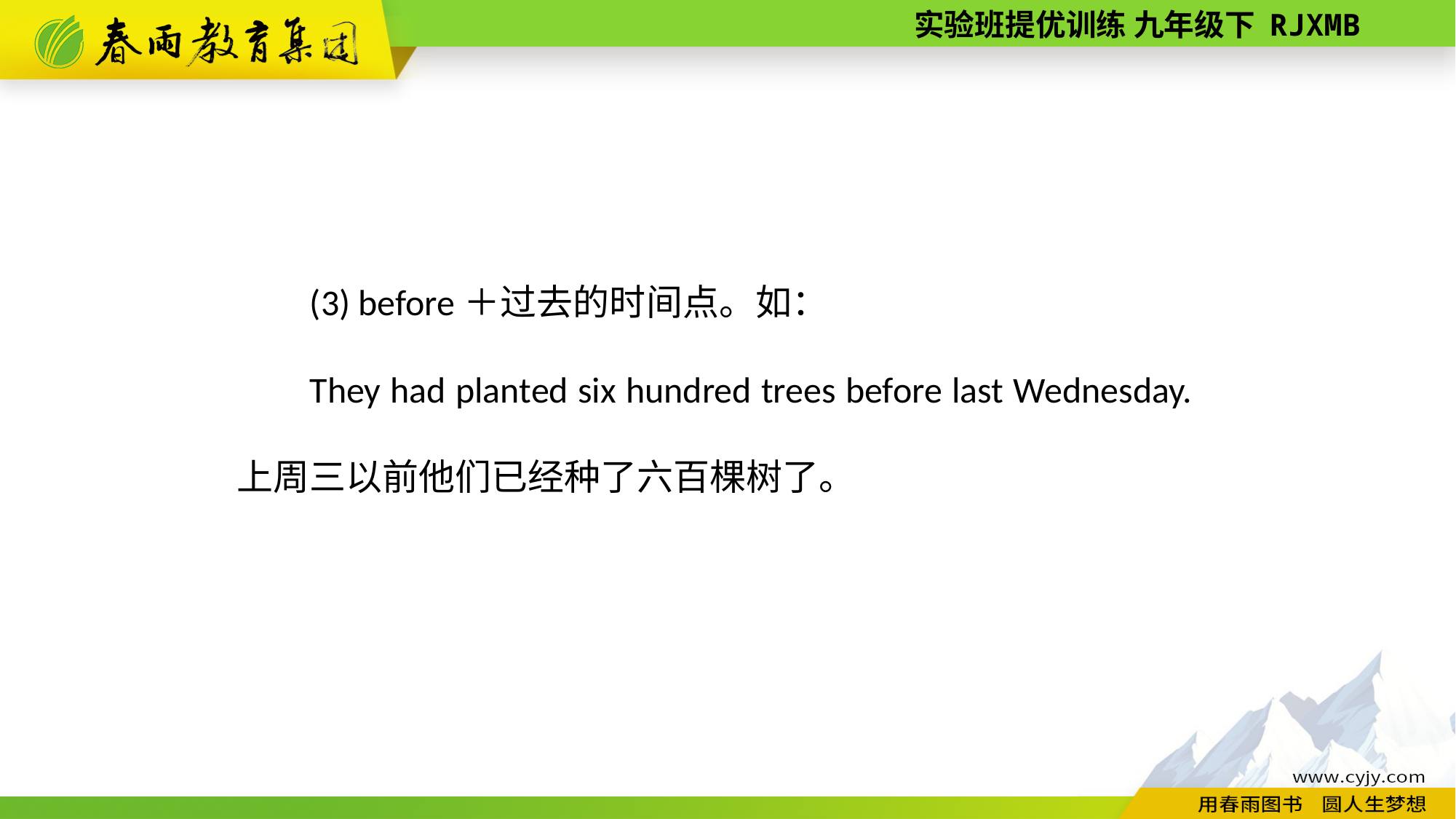

(3) before＋过去的时间点。如：
They had planted six hundred trees before last Wednesday. 上周三以前他们已经种了六百棵树了。